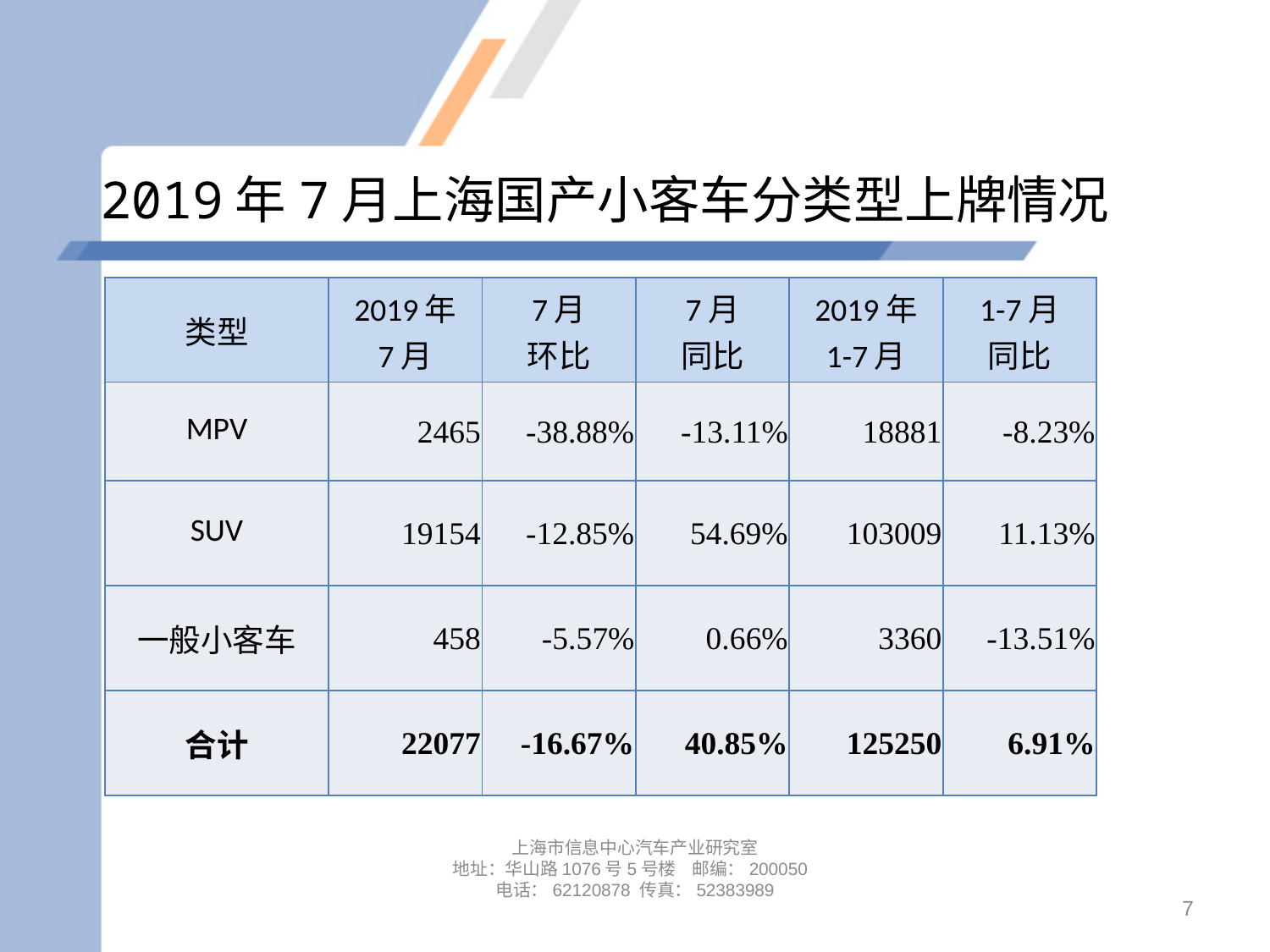

# 2019年7月上海国产小客车分类型上牌情况
| 类型 | 2019年 7月 | 7月 环比 | 7月 同比 | 2019年 1-7月 | 1-7月 同比 |
| --- | --- | --- | --- | --- | --- |
| MPV | 2465 | -38.88% | -13.11% | 18881 | -8.23% |
| SUV | 19154 | -12.85% | 54.69% | 103009 | 11.13% |
| 一般小客车 | 458 | -5.57% | 0.66% | 3360 | -13.51% |
| 合计 | 22077 | -16.67% | 40.85% | 125250 | 6.91% |
上海市信息中心汽车产业研究室
地址：华山路1076号5号楼    邮编：200050
电话：62120878 传真：52383989

7